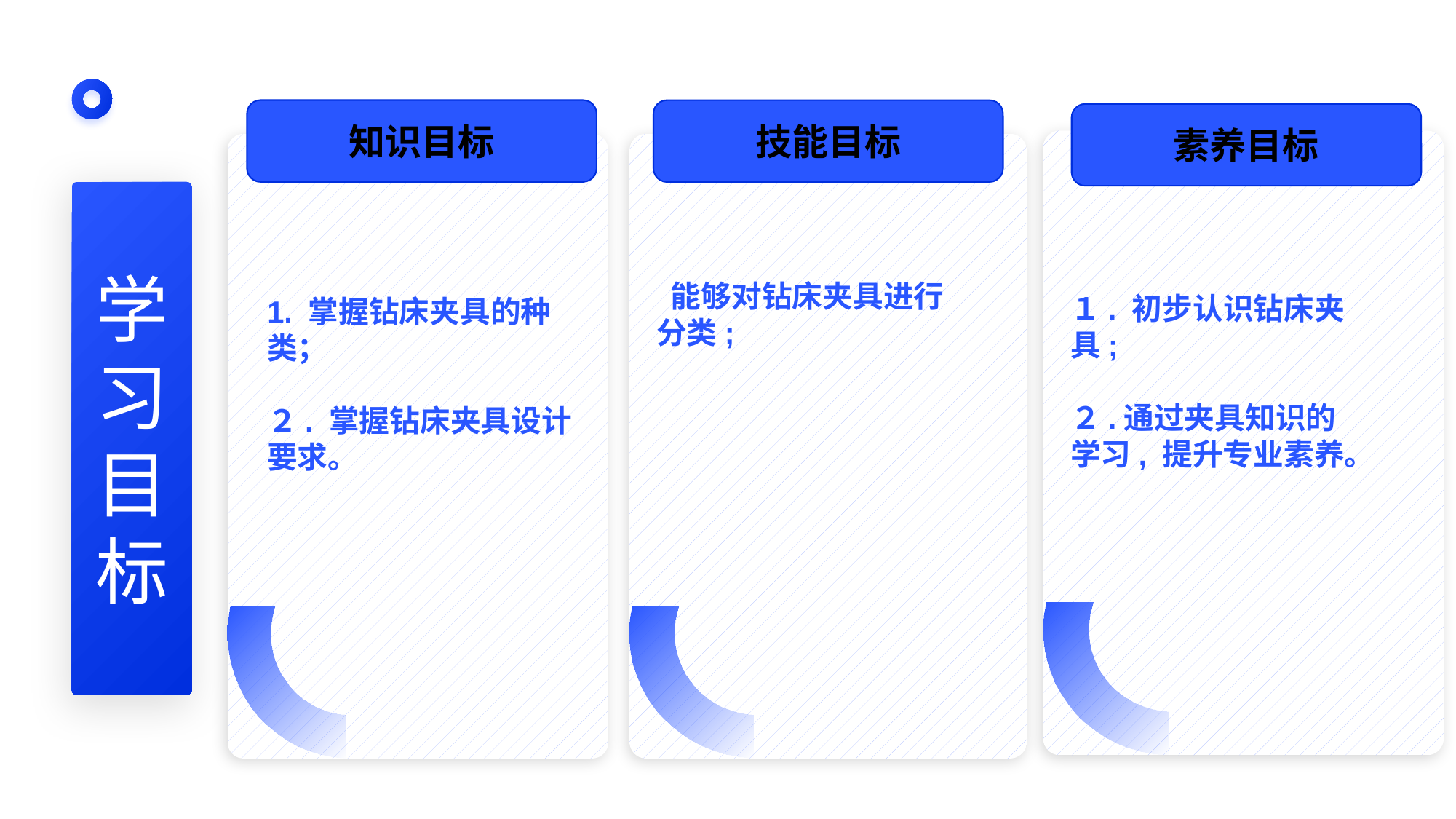

知识目标
技能目标
素养目标

１. 初步认识钻床夹具;

２.通过夹具知识的学习, 提升专业素养。

 能够对钻床夹具进行分类;

学
习
目
标
1. 掌握钻床夹具的种类；

２. 掌握钻床夹具设计要求。